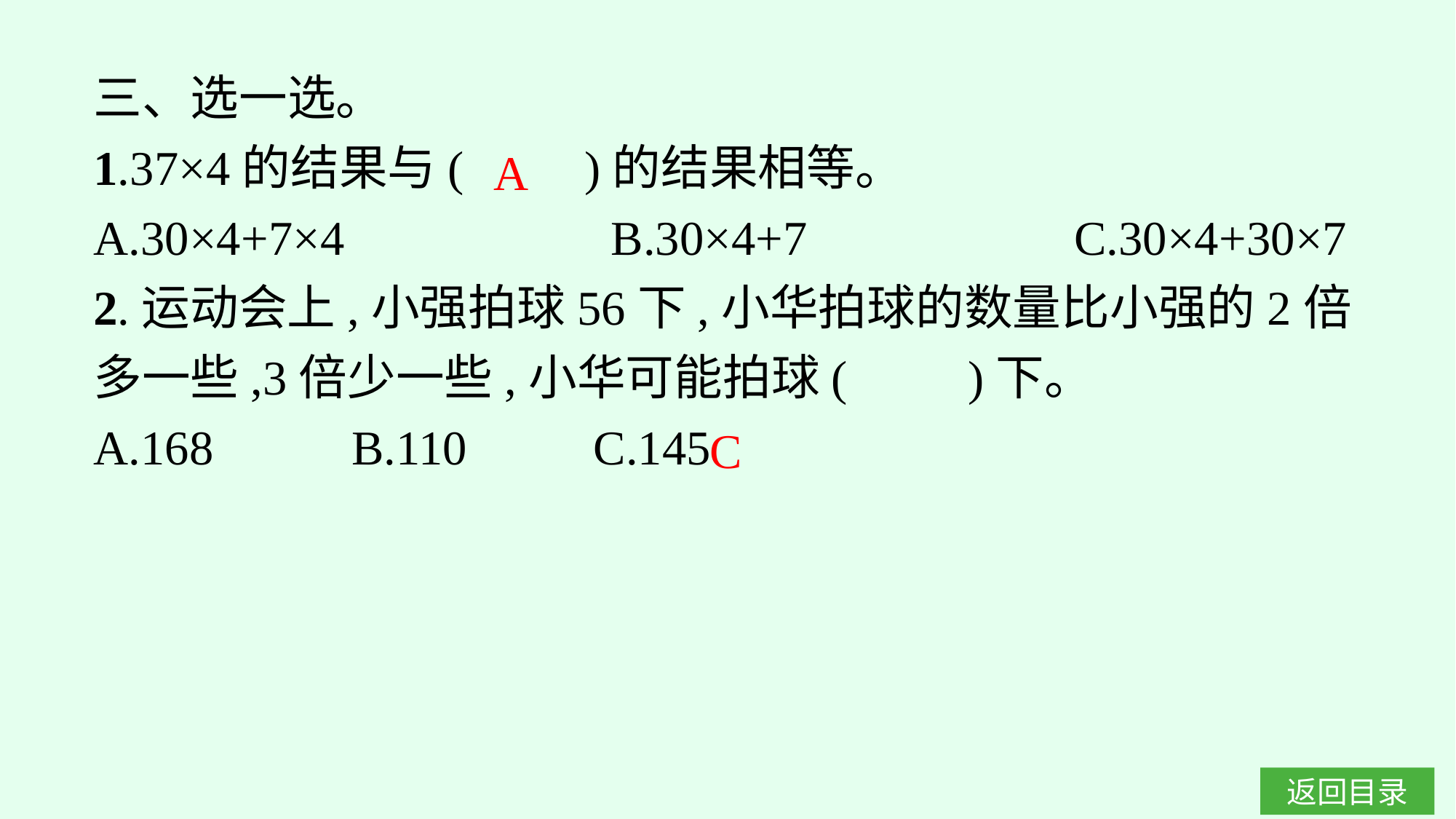

三、选一选。
1.37×4的结果与(　　)的结果相等。
A.30×4+7×4　　　　　B.30×4+7　　　　　C.30×4+30×7
2.运动会上,小强拍球56下,小华拍球的数量比小强的2倍多一些,3倍少一些,小华可能拍球(　　)下。
A.168		B.110		C.145
A
C